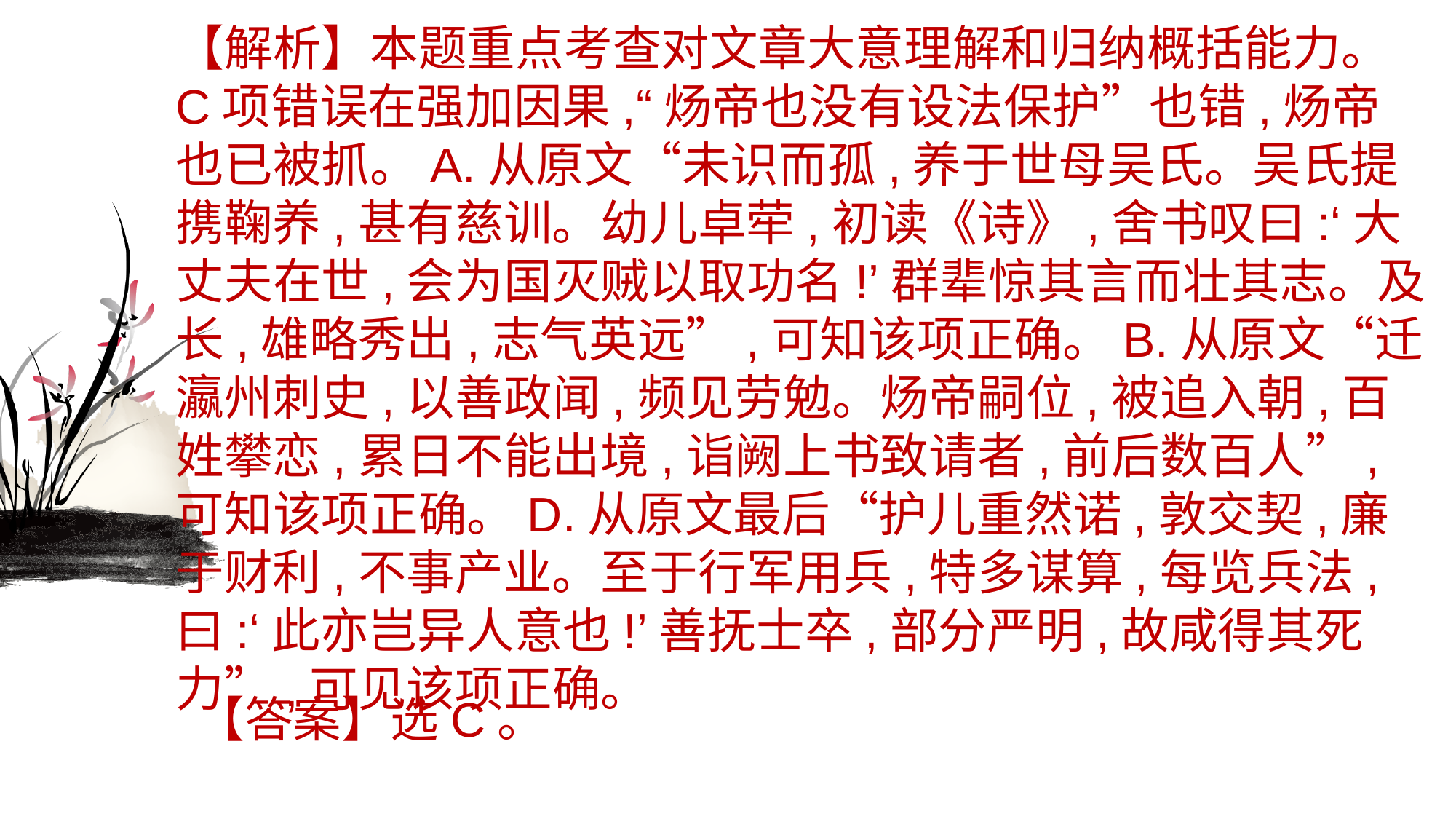

【解析】本题重点考查对文章大意理解和归纳概括能力。C项错误在强加因果,“炀帝也没有设法保护”也错,炀帝也已被抓。A.从原文“未识而孤,养于世母吴氏。吴氏提携鞠养,甚有慈训。幼儿卓荦,初读《诗》,舍书叹曰:‘大丈夫在世,会为国灭贼以取功名!’群辈惊其言而壮其志。及长,雄略秀出,志气英远”,可知该项正确。B.从原文“迁瀛州刺史,以善政闻,频见劳勉。炀帝嗣位,被追入朝,百姓攀恋,累日不能出境,诣阙上书致请者,前后数百人”,可知该项正确。D.从原文最后“护儿重然诺,敦交契,廉于财利,不事产业。至于行军用兵,特多谋算,每览兵法,曰:‘此亦岂异人意也!’善抚士卒,部分严明,故咸得其死力”,可见该项正确。
【答案】选C。